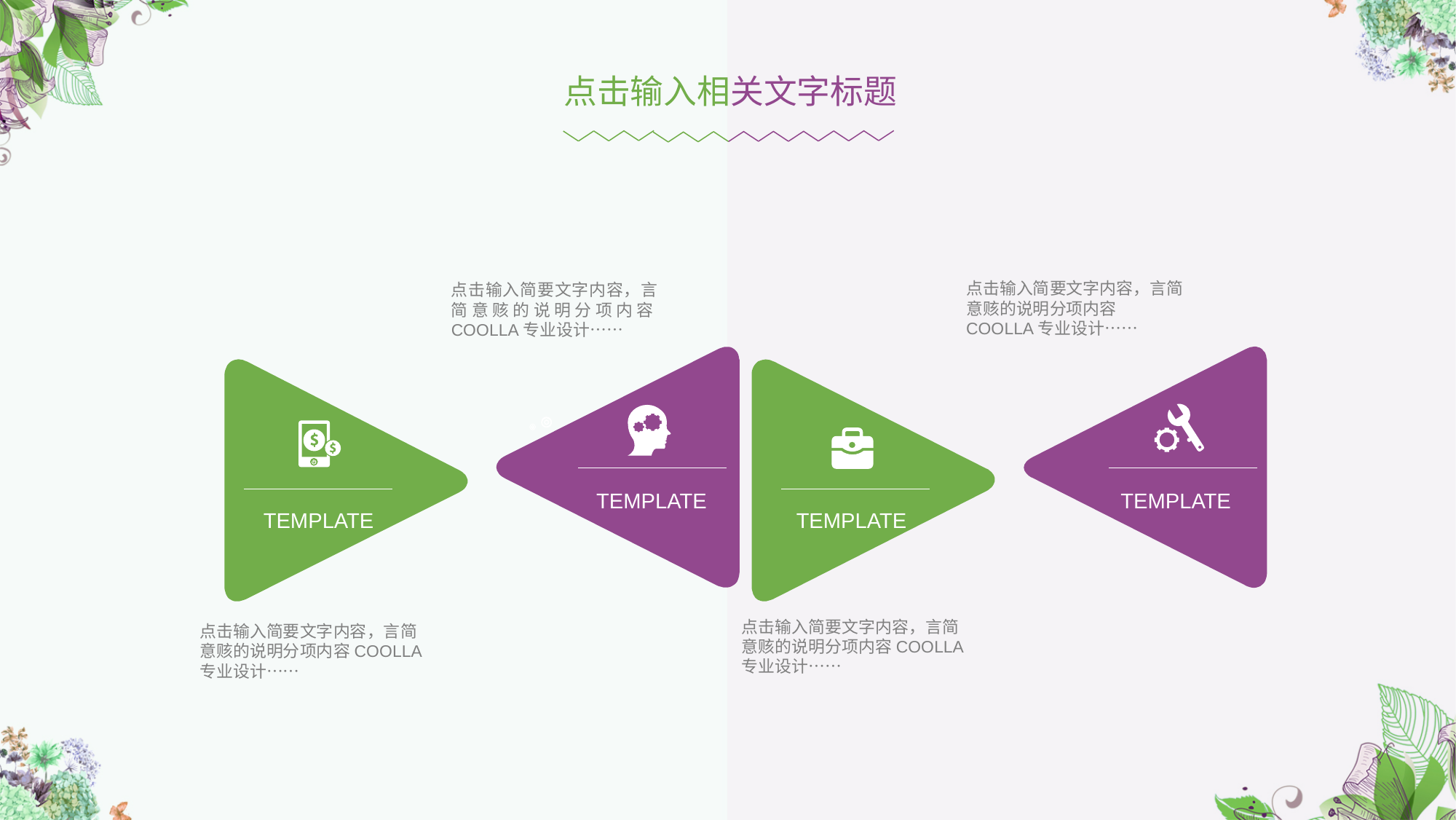

点击输入相关文字标题
点击输入简要文字内容，言简意赅的说明分项内容COOLLA专业设计……

点击输入简要文字内容，言简意赅的说明分项内容COOLLA专业设计……

TEMPLATE
TEMPLATE
TEMPLATE
TEMPLATE
点击输入简要文字内容，言简意赅的说明分项内容COOLLA专业设计……

点击输入简要文字内容，言简意赅的说明分项内容COOLLA专业设计……